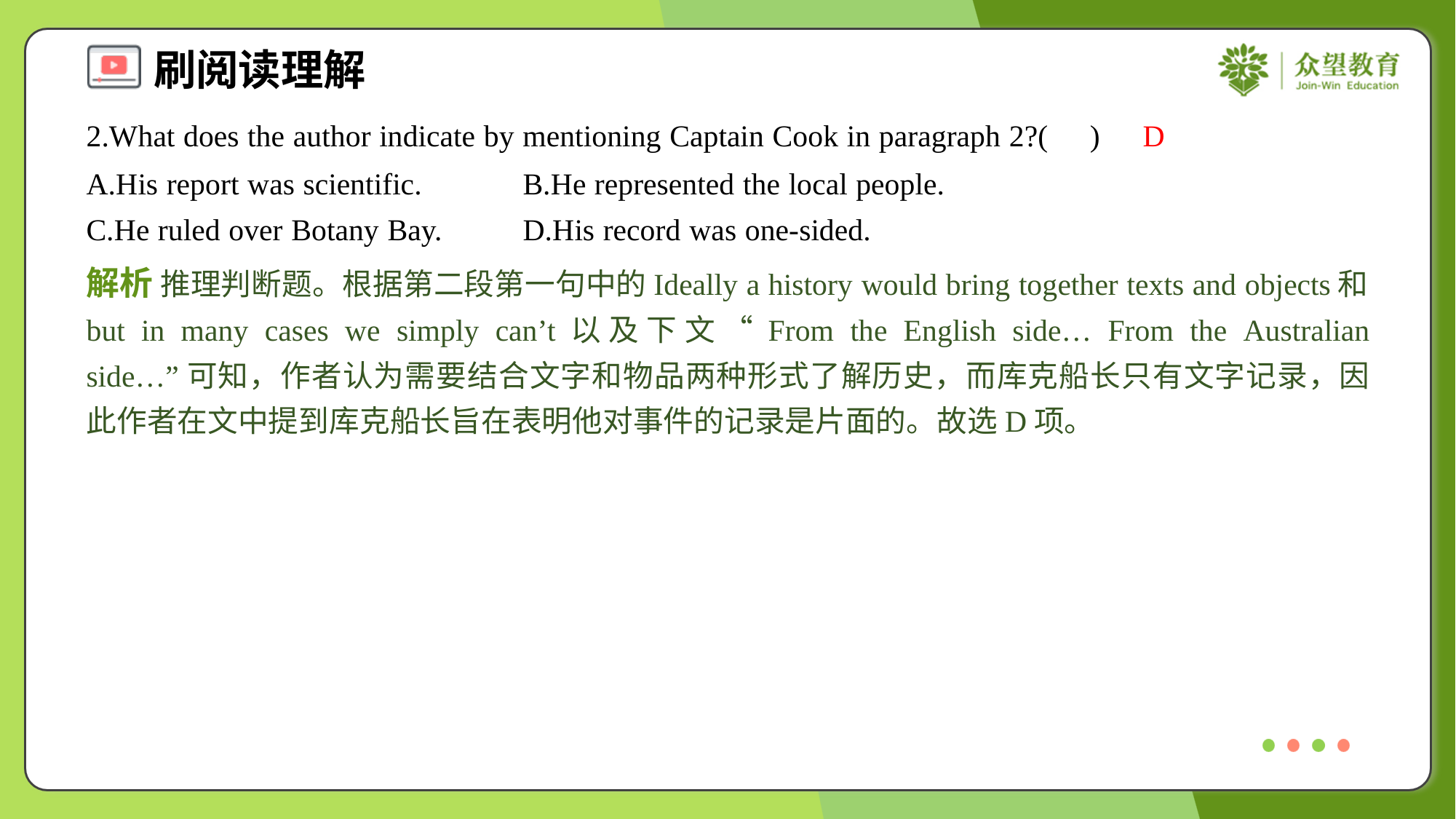

2.What does the author indicate by mentioning Captain Cook in paragraph 2?(     )
D
A.His report was scientific.	B.He represented the local people.
C.He ruled over Botany Bay.	D.His record was one-sided.
解析 推理判断题。根据第二段第一句中的Ideally a history would bring together texts and objects和but in many cases we simply can’t以及下文“From the English side… From the Australian side…”可知，作者认为需要结合文字和物品两种形式了解历史，而库克船长只有文字记录，因此作者在文中提到库克船长旨在表明他对事件的记录是片面的。故选D项。